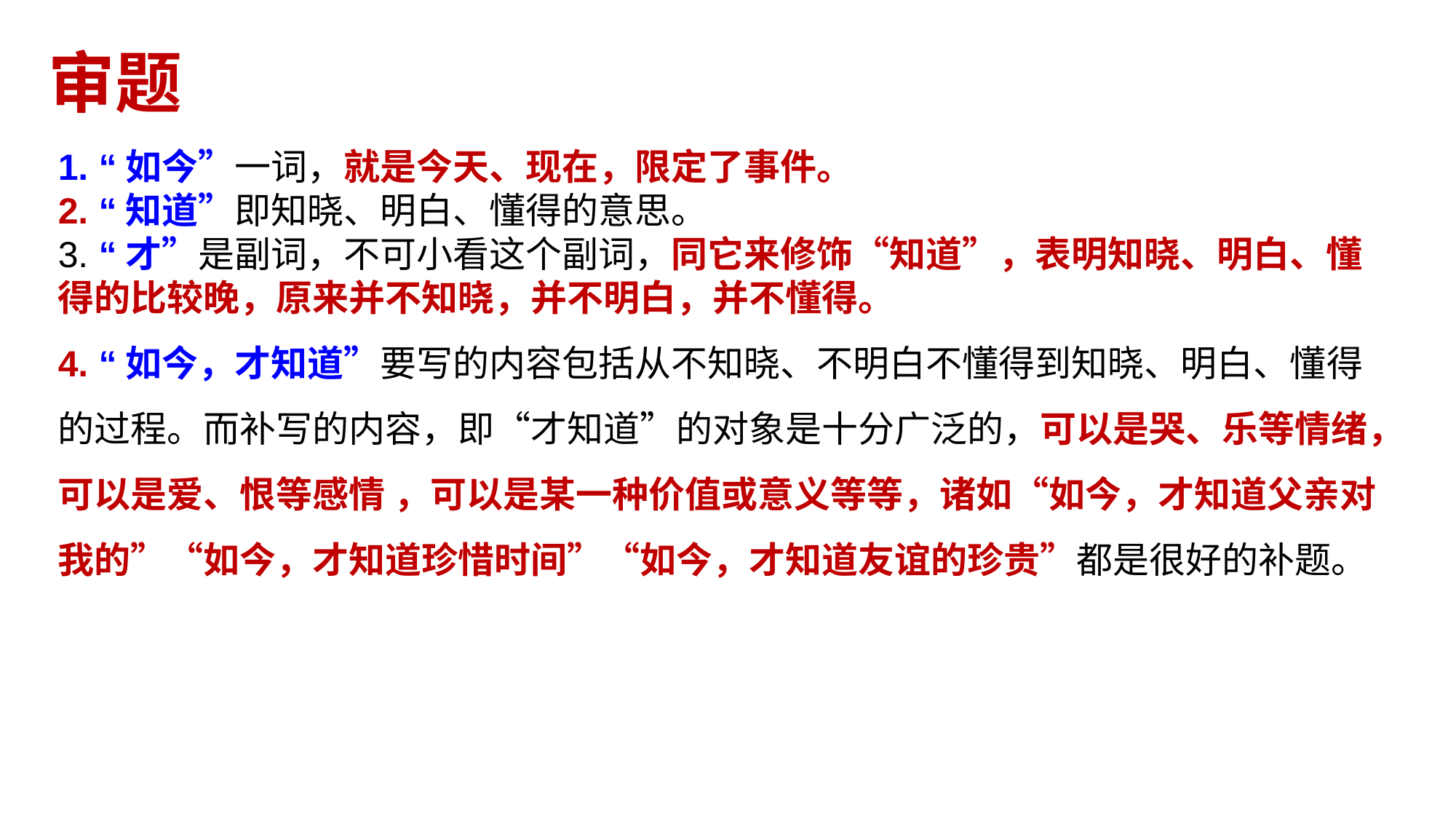

# 审题
1. “如今”一词，就是今天、现在，限定了事件。2. “知道”即知晓、明白、懂得的意思。3. “才”是副词，不可小看这个副词，同它来修饰“知道”，表明知晓、明白、懂得的比较晚，原来并不知晓，并不明白，并不懂得。4. “如今，才知道”要写的内容包括从不知晓、不明白不懂得到知晓、明白、懂得的过程。而补写的内容，即“才知道”的对象是十分广泛的，可以是哭、乐等情绪，可以是爱、恨等感情 ，可以是某一种价值或意义等等，诸如“如今，才知道父亲对我的”“如今，才知道珍惜时间”“如今，才知道友谊的珍贵”都是很好的补题。